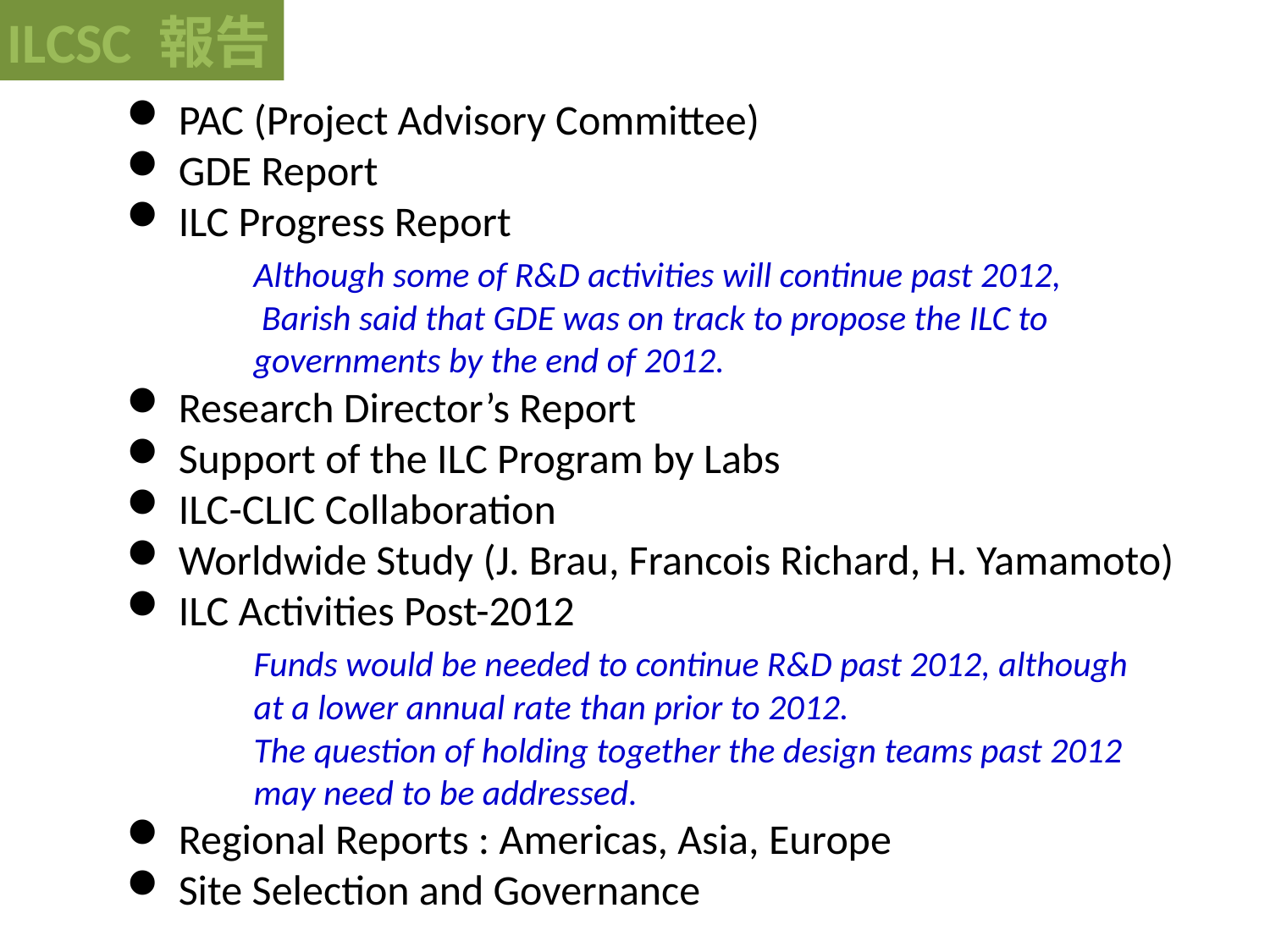

ILCSC 報告
 PAC (Project Advisory Committee)
 GDE Report
 ILC Progress Report
	Although some of R&D activities will continue past 2012,
	 Barish said that GDE was on track to propose the ILC to
	governments by the end of 2012.
 Research Director’s Report
 Support of the ILC Program by Labs
 ILC-CLIC Collaboration
 Worldwide Study (J. Brau, Francois Richard, H. Yamamoto)
 ILC Activities Post-2012
	Funds would be needed to continue R&D past 2012, although
	at a lower annual rate than prior to 2012.
	The question of holding together the design teams past 2012
	may need to be addressed.
 Regional Reports : Americas, Asia, Europe
 Site Selection and Governance